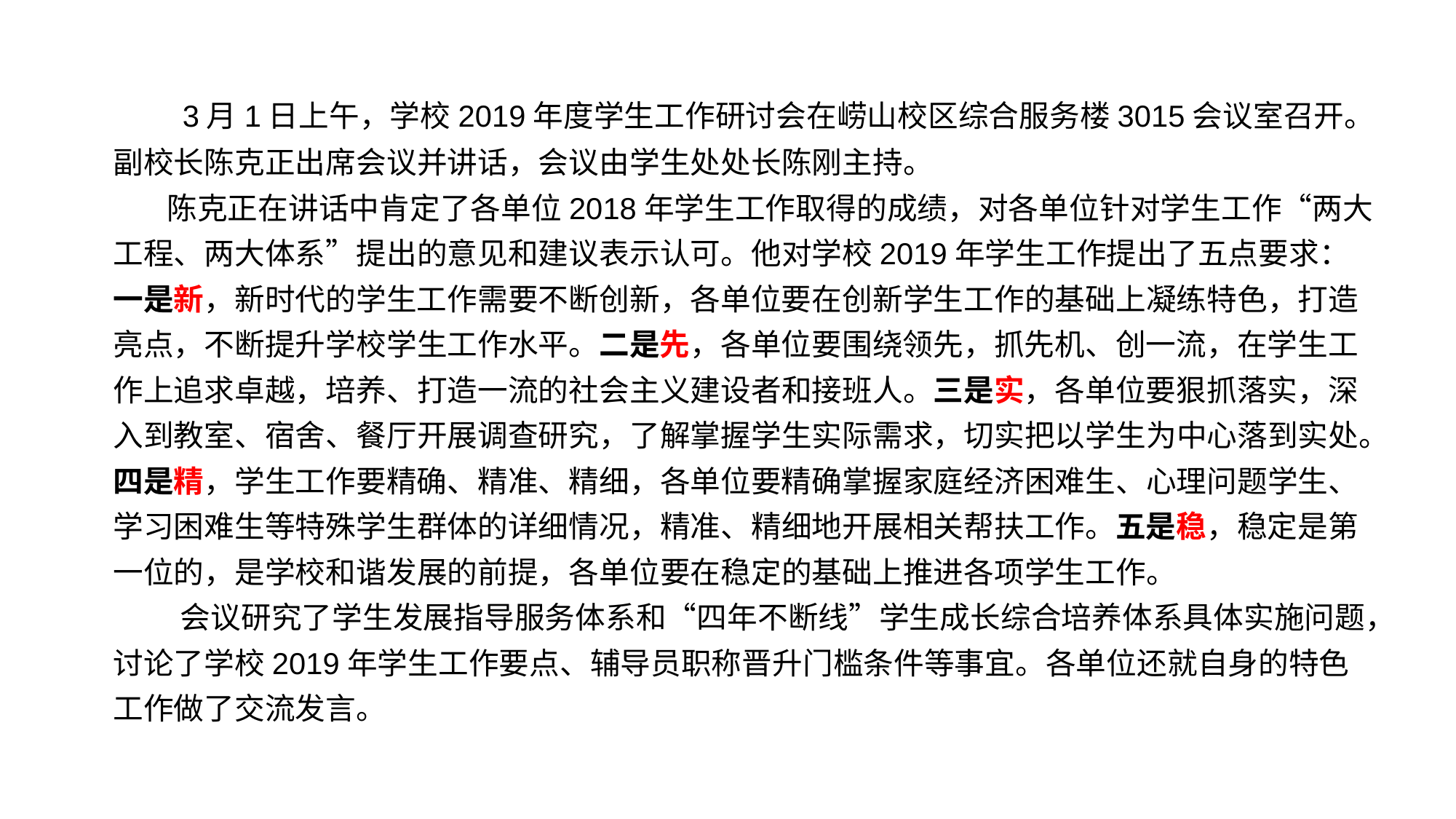

# 3月1日上午，学校2019年度学生工作研讨会在崂山校区综合服务楼3015会议室召开。副校长陈克正出席会议并讲话，会议由学生处处长陈刚主持。 陈克正在讲话中肯定了各单位2018年学生工作取得的成绩，对各单位针对学生工作“两大工程、两大体系”提出的意见和建议表示认可。他对学校2019年学生工作提出了五点要求：一是新，新时代的学生工作需要不断创新，各单位要在创新学生工作的基础上凝练特色，打造亮点，不断提升学校学生工作水平。二是先，各单位要围绕领先，抓先机、创一流，在学生工作上追求卓越，培养、打造一流的社会主义建设者和接班人。三是实，各单位要狠抓落实，深入到教室、宿舍、餐厅开展调查研究，了解掌握学生实际需求，切实把以学生为中心落到实处。四是精，学生工作要精确、精准、精细，各单位要精确掌握家庭经济困难生、心理问题学生、学习困难生等特殊学生群体的详细情况，精准、精细地开展相关帮扶工作。五是稳，稳定是第一位的，是学校和谐发展的前提，各单位要在稳定的基础上推进各项学生工作。 会议研究了学生发展指导服务体系和“四年不断线”学生成长综合培养体系具体实施问题，讨论了学校2019年学生工作要点、辅导员职称晋升门槛条件等事宜。各单位还就自身的特色工作做了交流发言。